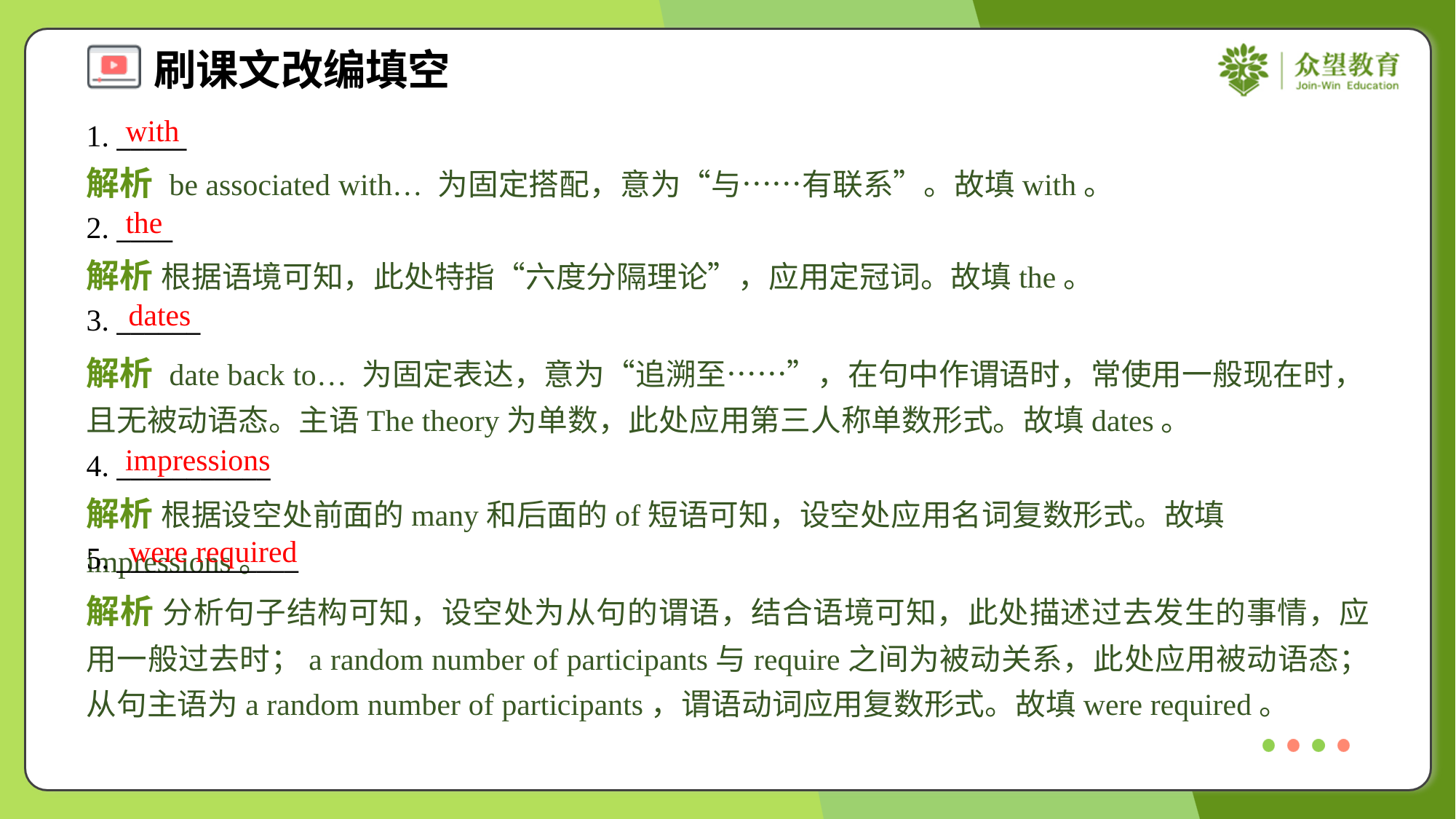

with
1. _____
解析 be associated with… 为固定搭配，意为“与……有联系”。故填with。
the
2. ____
解析 根据语境可知，此处特指“六度分隔理论”，应用定冠词。故填the。
dates
3. ______
解析 date back to… 为固定表达，意为“追溯至……”，在句中作谓语时，常使用一般现在时，且无被动语态。主语The theory为单数，此处应用第三人称单数形式。故填dates。
impressions
4. ___________
解析 根据设空处前面的many和后面的of短语可知，设空处应用名词复数形式。故填impressions。
were required
5. _____________
解析 分析句子结构可知，设空处为从句的谓语，结合语境可知，此处描述过去发生的事情，应用一般过去时；a random number of participants与require之间为被动关系，此处应用被动语态；从句主语为a random number of participants，谓语动词应用复数形式。故填were required。